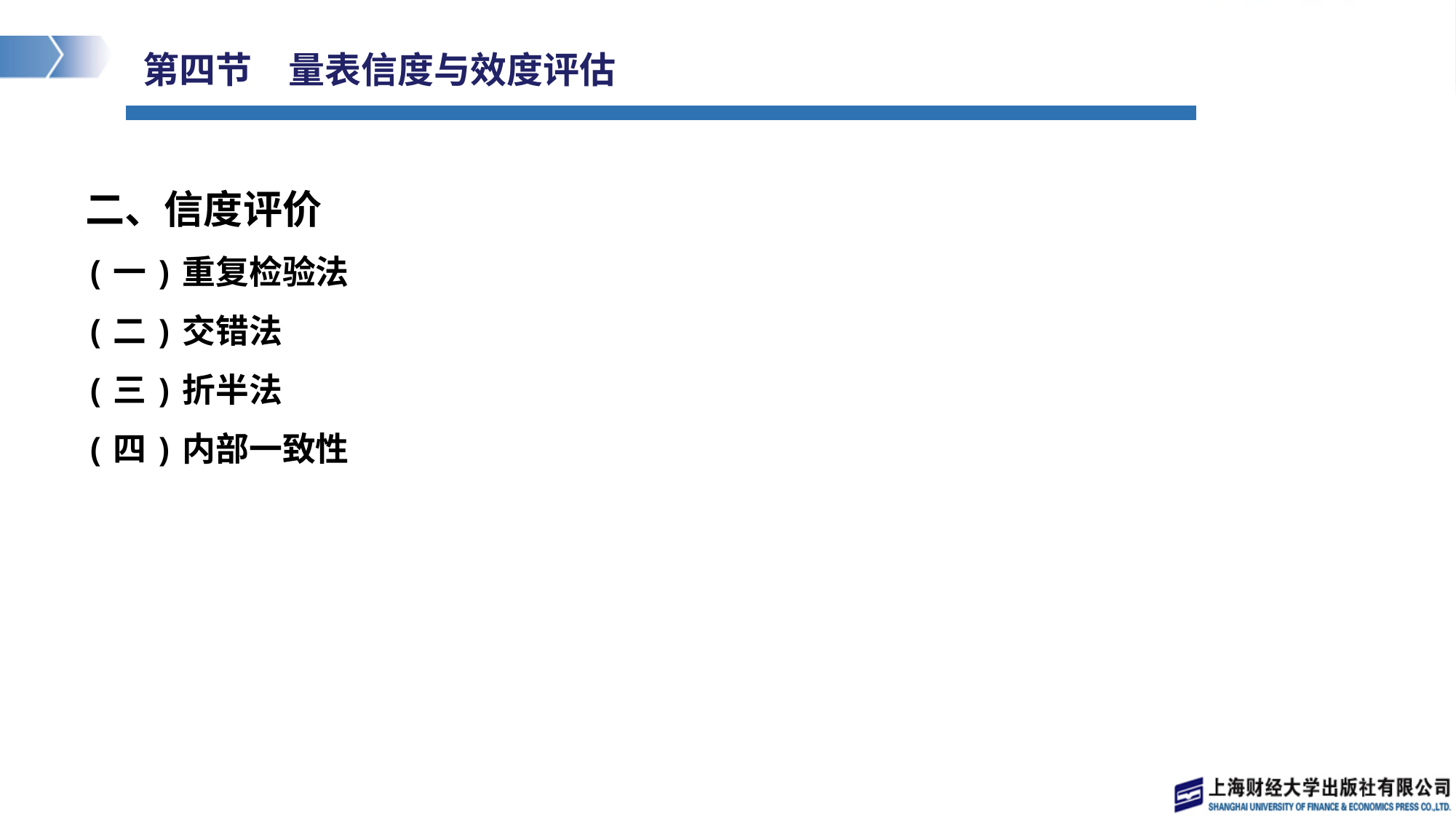

# 第四节　量表信度与效度评估
二、信度评价
(一)重复检验法
(二)交错法
(三)折半法
(四)内部一致性